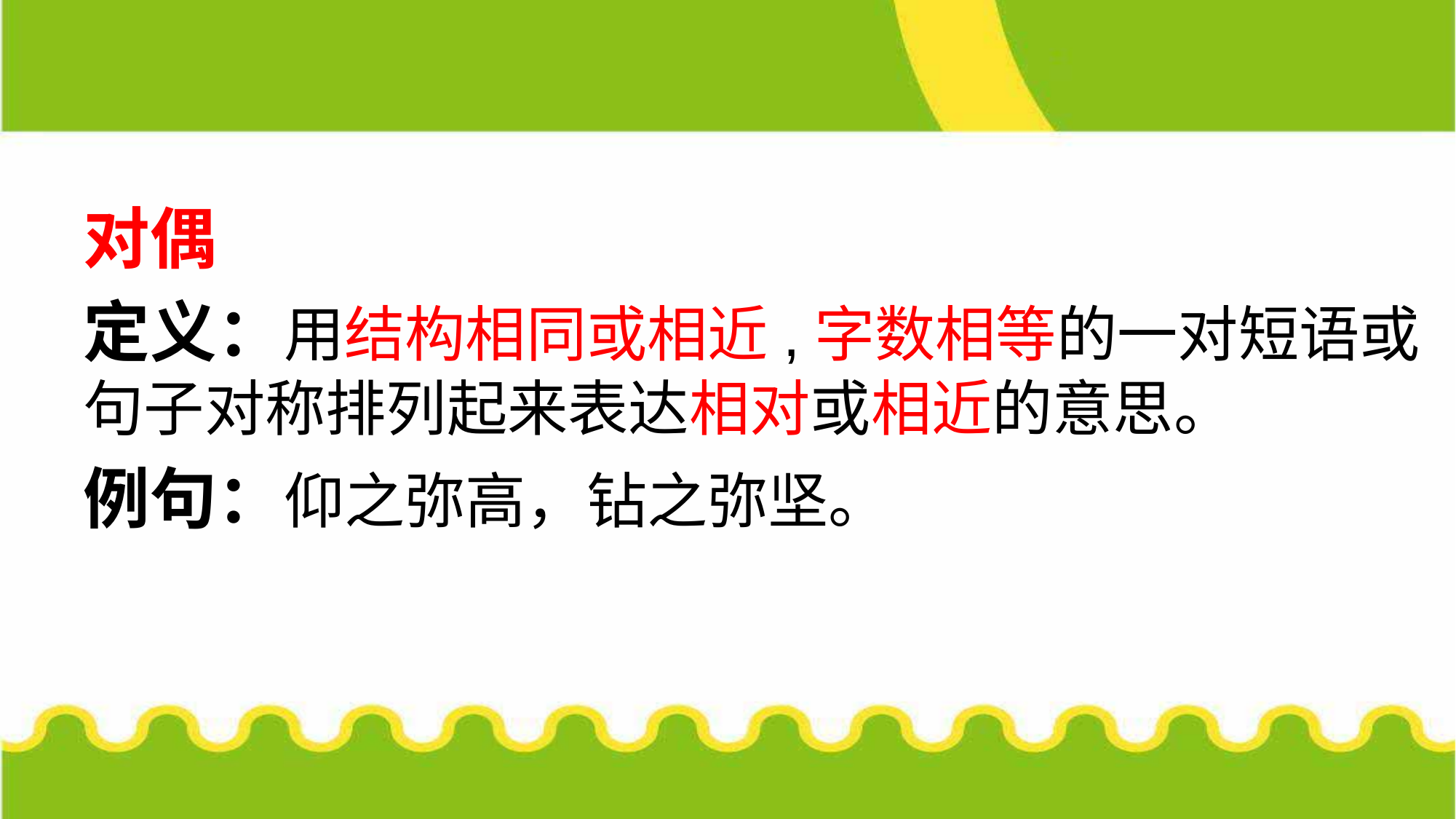

#
对偶
定义：用结构相同或相近,字数相等的一对短语或句子对称排列起来表达相对或相近的意思。
例句：仰之弥高，钻之弥坚。